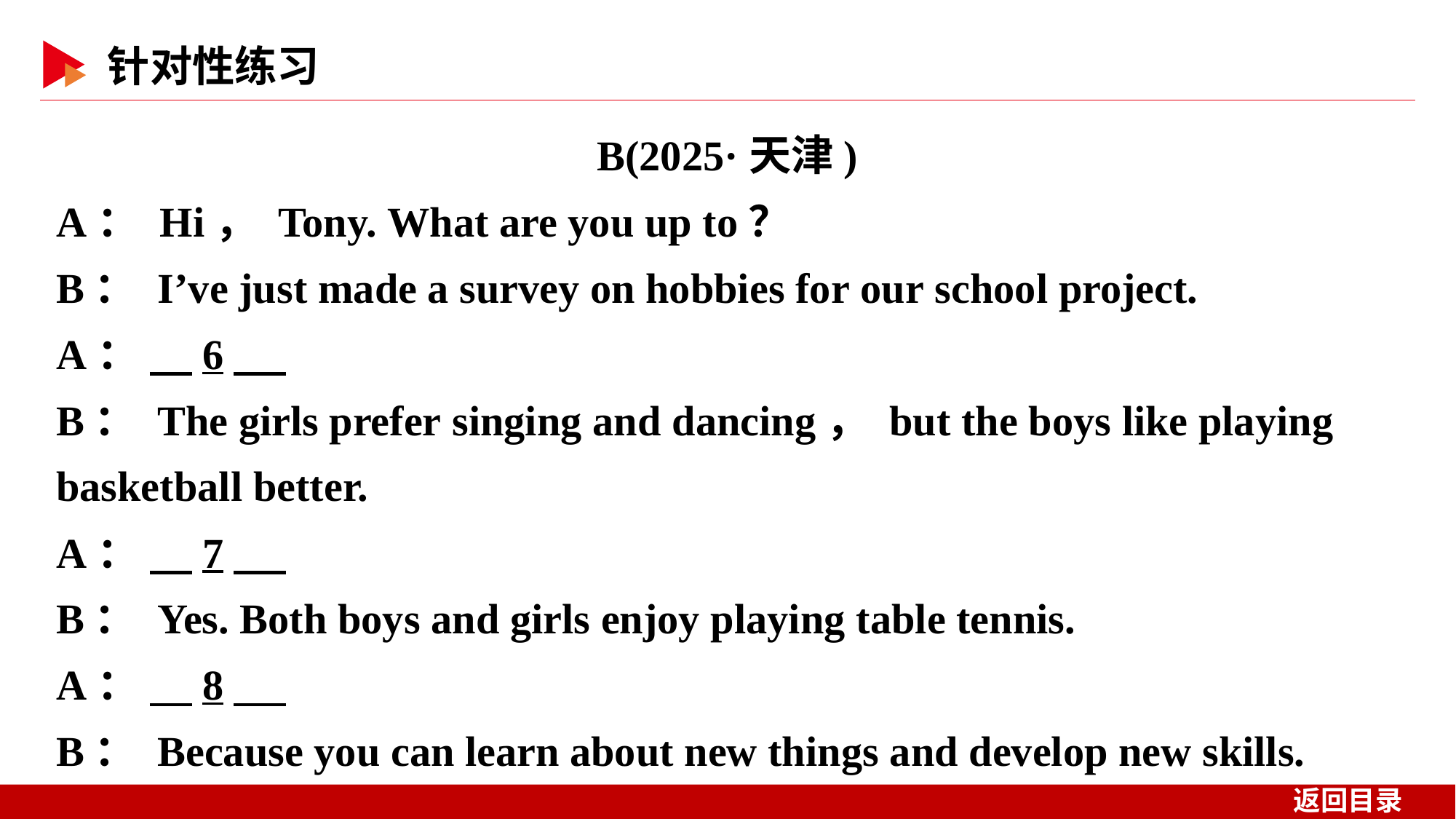

B(2025·天津)
A： Hi， Tony. What are you up to？
B： I’ve just made a survey on hobbies for our school project.
A： 　6
B： The girls prefer singing and dancing， but the boys like playing basketball better.
A： 　7
B： Yes. Both boys and girls enjoy playing table tennis.
A： 　8
B： Because you can learn about new things and develop new skills.